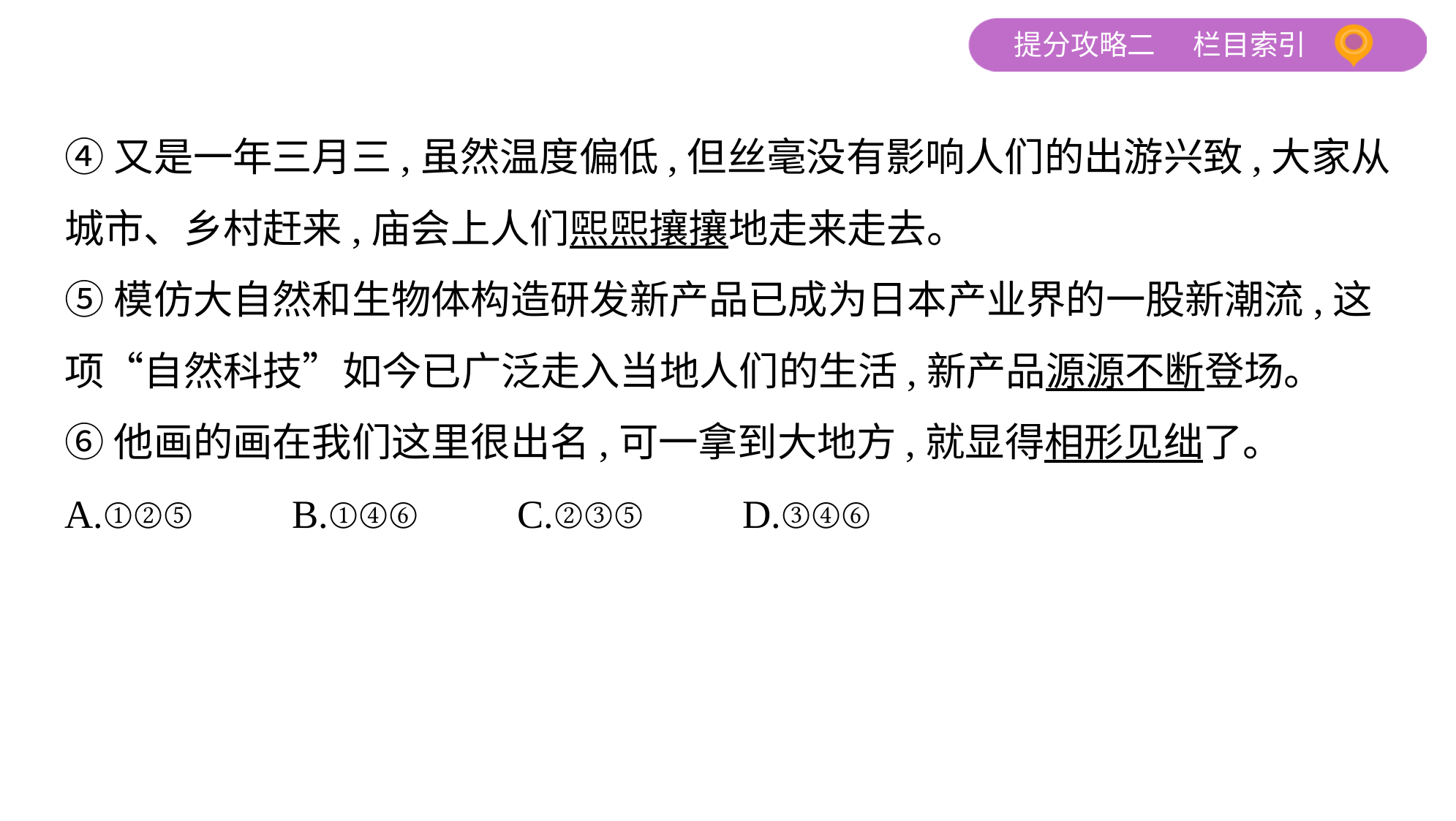

④又是一年三月三,虽然温度偏低,但丝毫没有影响人们的出游兴致,大家从
城市、乡村赶来,庙会上人们煕煕攘攘地走来走去。
⑤模仿大自然和生物体构造研发新产品已成为日本产业界的一股新潮流,这
项“自然科技”如今已广泛走入当地人们的生活,新产品源源不断登场。
⑥他画的画在我们这里很出名,可一拿到大地方,就显得相形见绌了。
A.①②⑤　　B.①④⑥　　C.②③⑤　　D.③④⑥